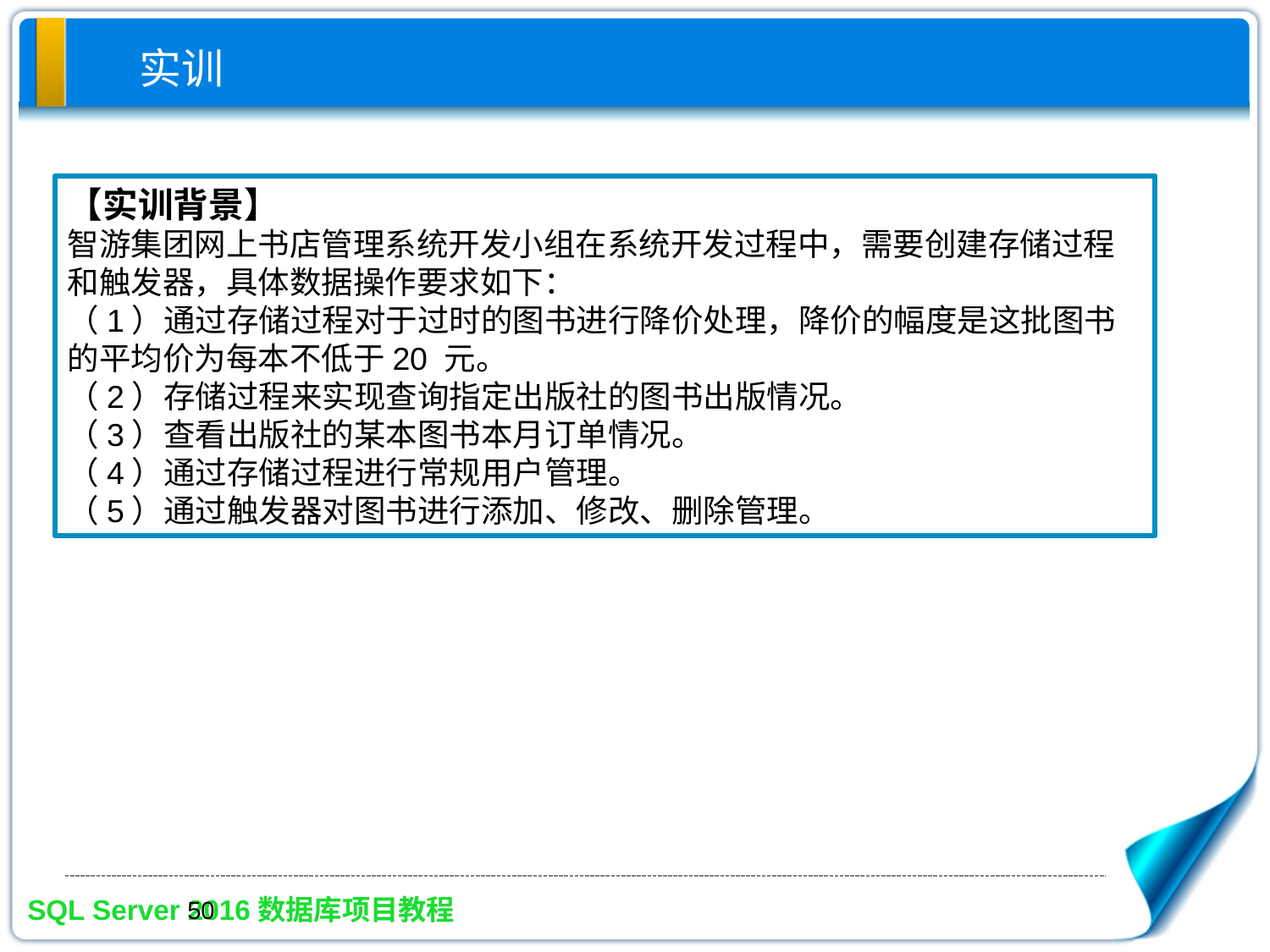

实训

【实训背景】
智游集团网上书店管理系统开发小组在系统开发过程中，需要创建存储过程和触发器，具体数据操作要求如下：
（1）通过存储过程对于过时的图书进行降价处理，降价的幅度是这批图书的平均价为每本不低于20 元。
（2）存储过程来实现查询指定出版社的图书出版情况。
（3）查看出版社的某本图书本月订单情况。
（4）通过存储过程进行常规用户管理。
（5）通过触发器对图书进行添加、修改、删除管理。
50